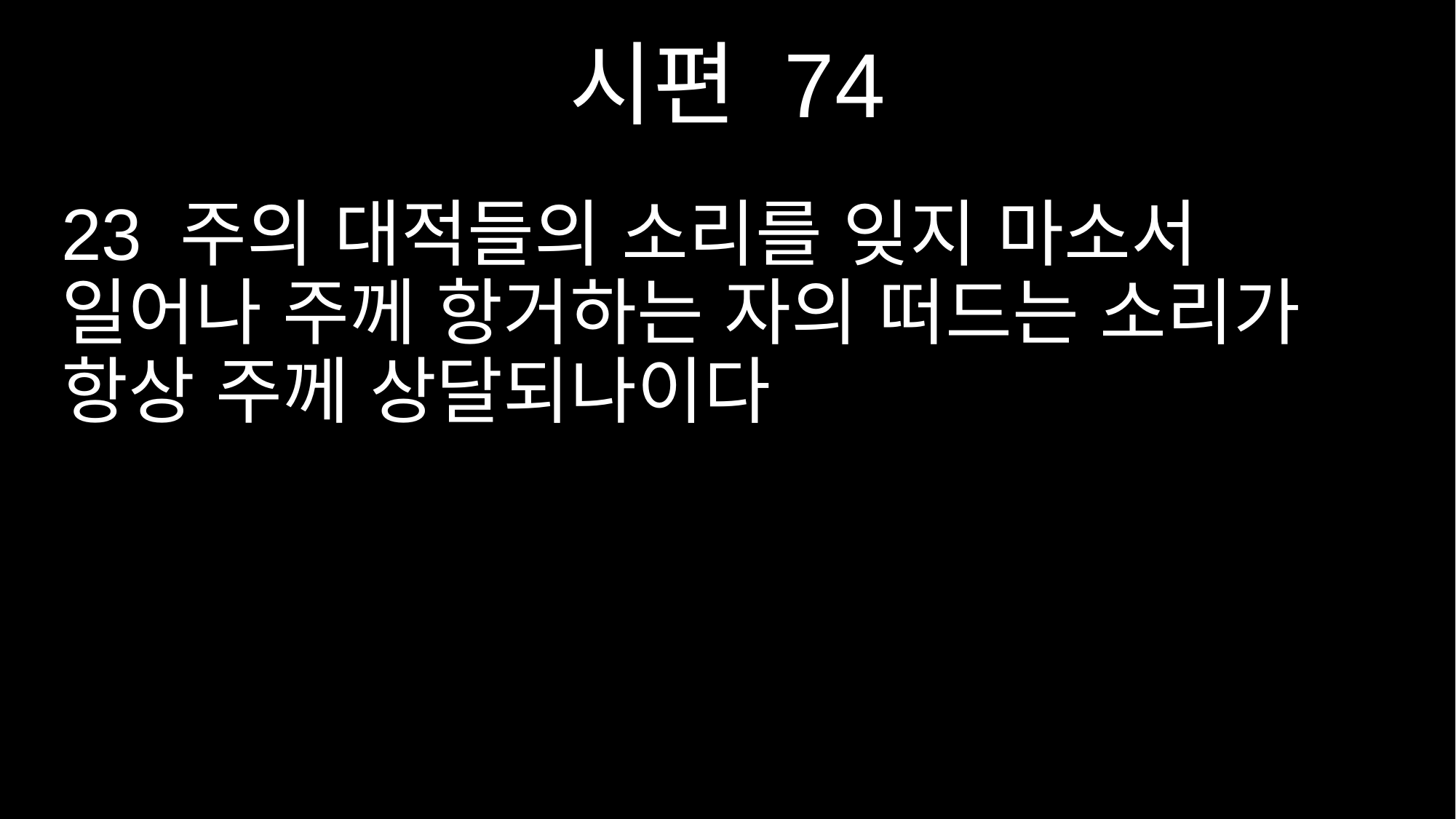

시편 74
23 주의 대적들의 소리를 잊지 마소서 일어나 주께 항거하는 자의 떠드는 소리가 항상 주께 상달되나이다